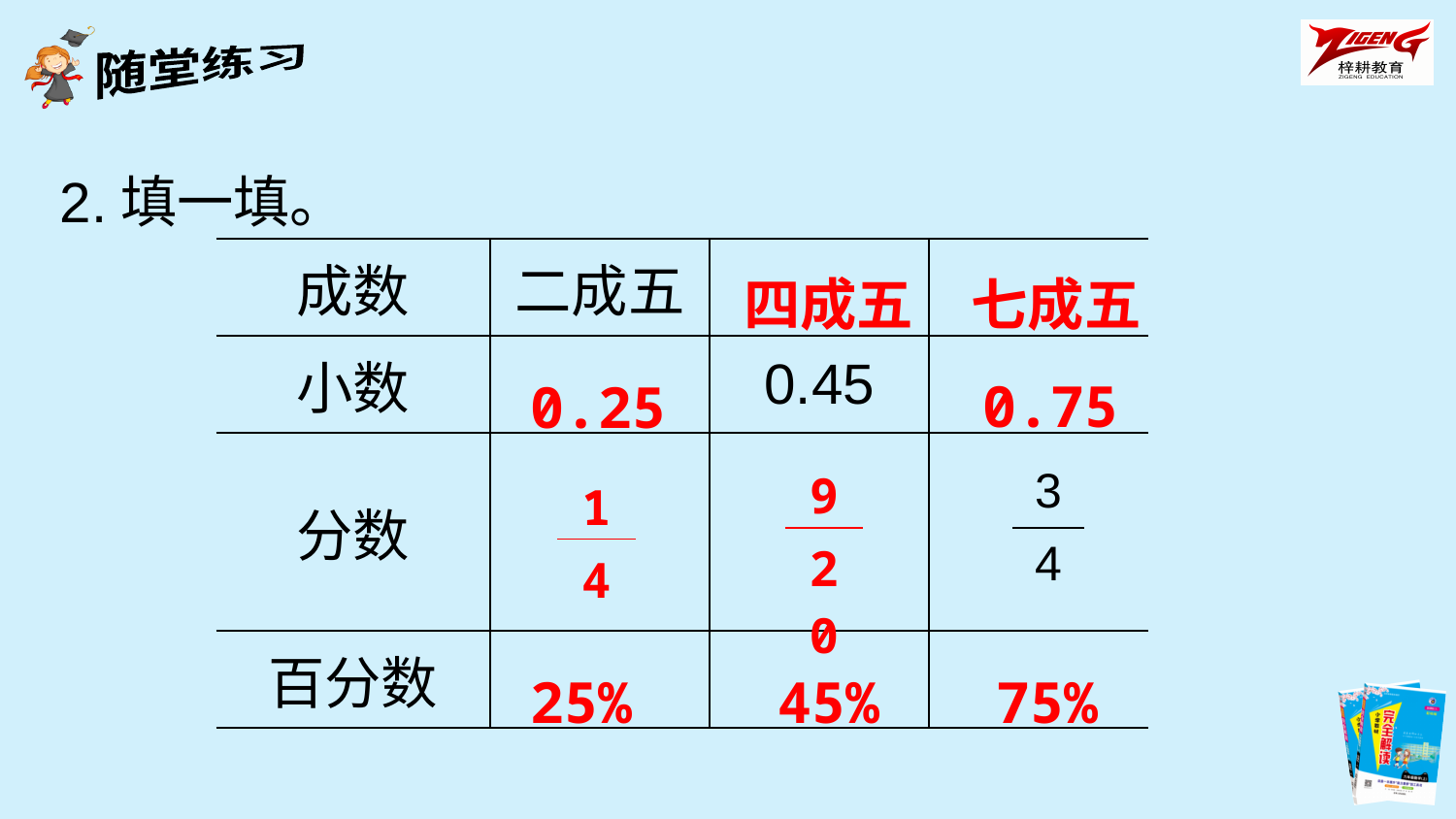

2.填一填。
四成五
七成五
| 成数 | 二成五 |  |  |
| --- | --- | --- | --- |
| 小数 |  | 0.45 |  |
| 分数 |  |  |  |
| 百分数 |  |  |  |
0.75
0.25
| 9 |
| --- |
| 20 |
| 3 |
| --- |
| 4 |
| 1 |
| --- |
| 4 |
25%
45%
75%